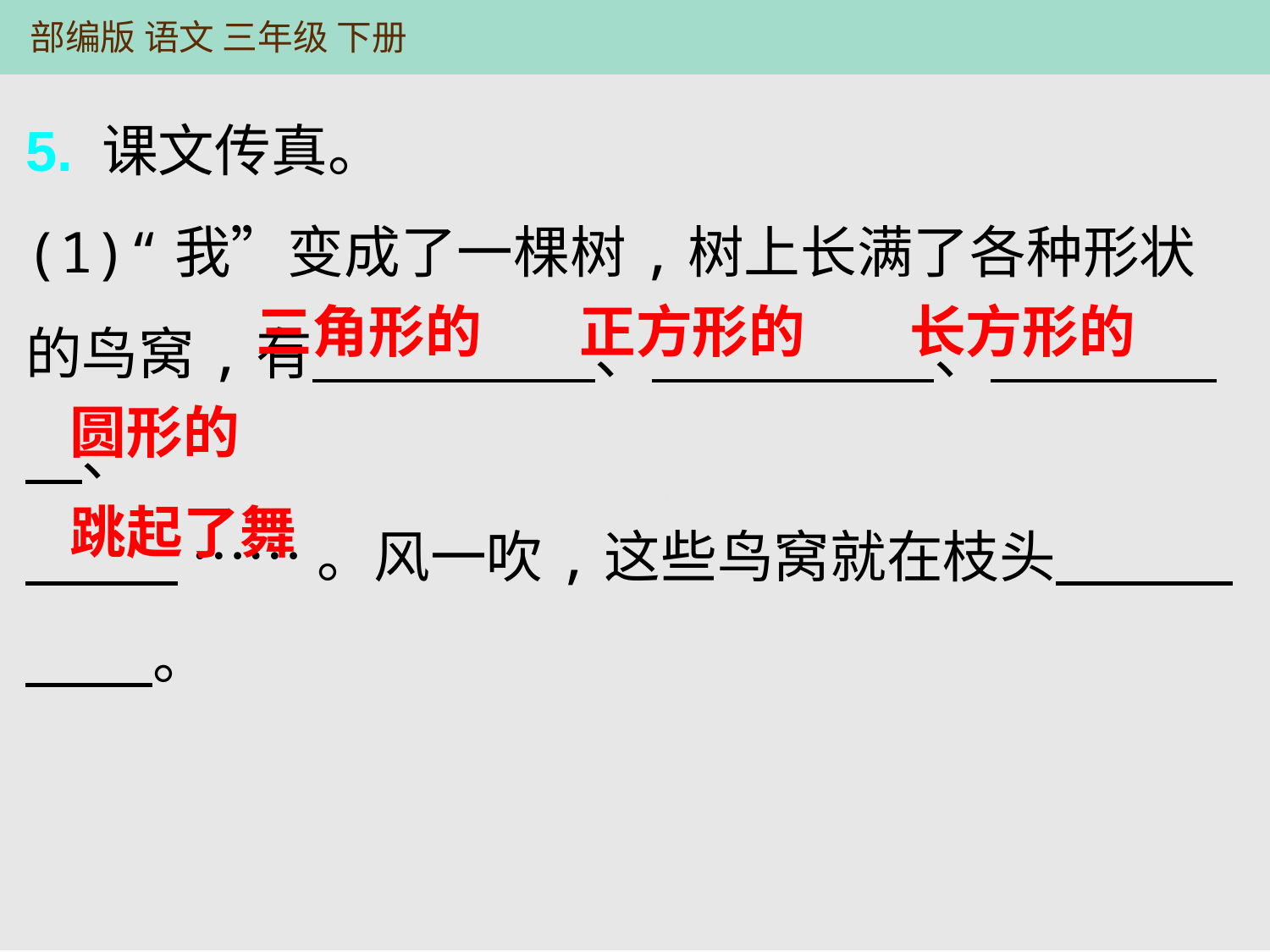

5. 课文传真。
(1)“我”变成了一棵树,树上长满了各种形状的鸟窝,有　　　　　、　　　　　、　　　　　、
             ……。风一吹,这些鸟窝就在枝头　     　           。

三角形的
正方形的
长方形的
圆形的
跳起了舞